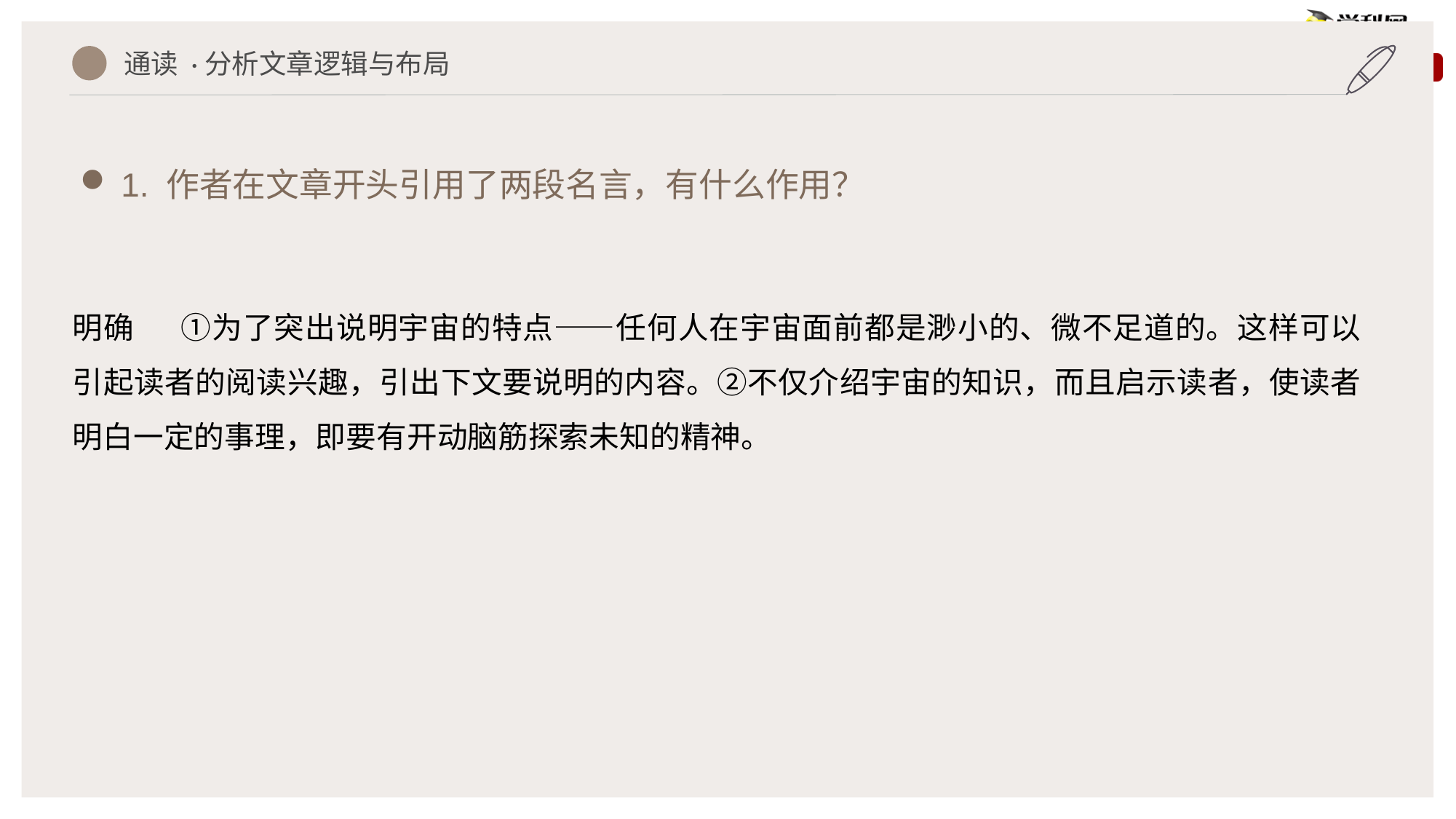

通读 ·分析文章逻辑与布局

1. 作者在文章开头引用了两段名言，有什么作用？
明确  　①为了突出说明宇宙的特点——任何人在宇宙面前都是渺小的、微不足道的。这样可以引起读者的阅读兴趣，引出下文要说明的内容。②不仅介绍宇宙的知识，而且启示读者，使读者明白一定的事理，即要有开动脑筋探索未知的精神。